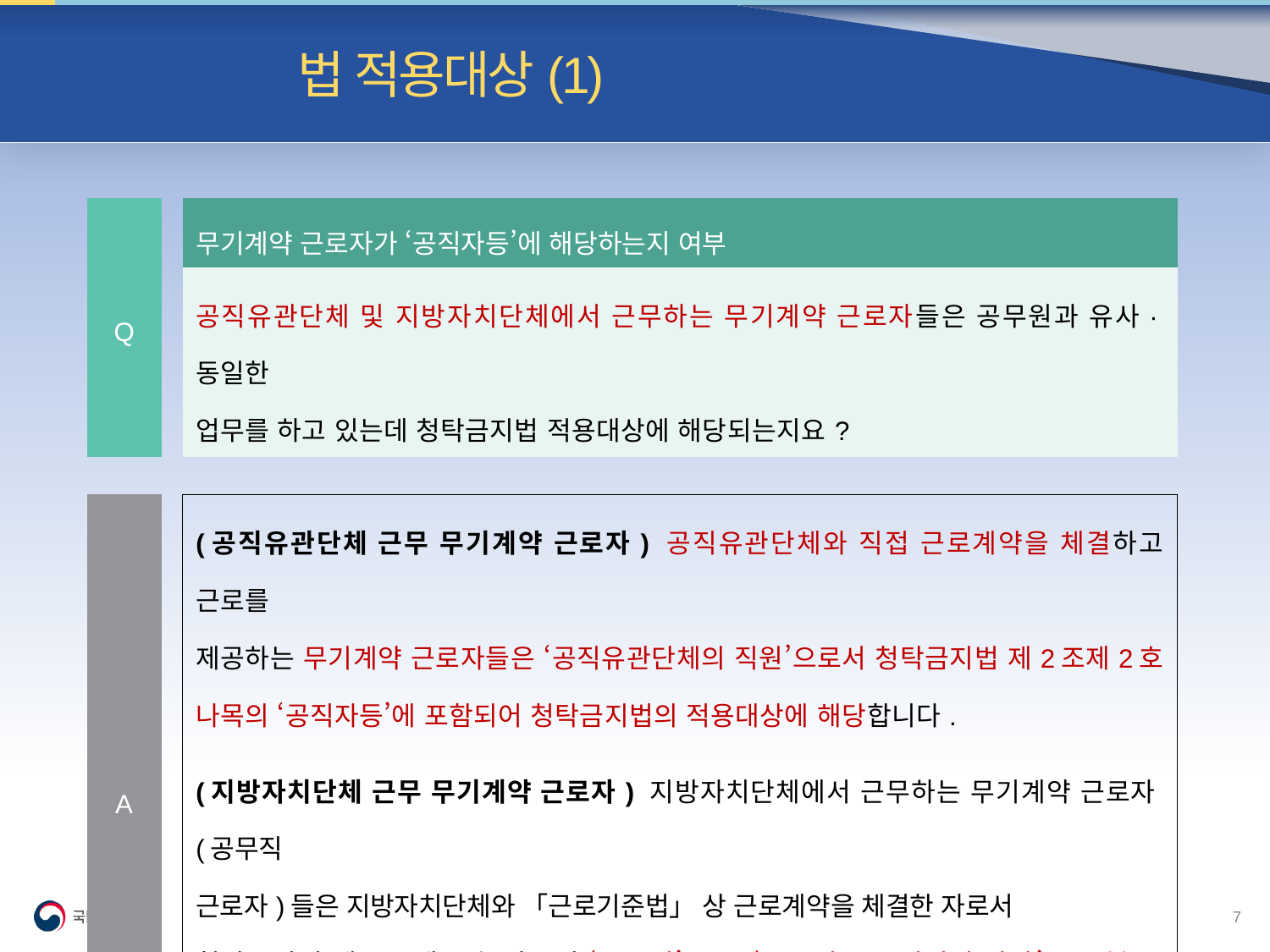

빈발 질의| 법 적용대상(1)

| Q |  | 무기계약 근로자가 ‘공직자등’에 해당하는지 여부 |
| --- | --- | --- |
|  |  | 공직유관단체 및 지방자치단체에서 근무하는 무기계약 근로자들은 공무원과 유사·동일한 업무를 하고 있는데 청탁금지법 적용대상에 해당되는지요? |
|  |  |  |
| A |  | (공직유관단체 근무 무기계약 근로자) 공직유관단체와 직접 근로계약을 체결하고 근로를 제공하는 무기계약 근로자들은 ‘공직유관단체의 직원’으로서 청탁금지법 제2조제2호 나목의 ‘공직자등’에 포함되어 청탁금지법의 적용대상에 해당합니다. (지방자치단체 근무 무기계약 근로자) 지방자치단체에서 근무하는 무기계약 근로자(공무직 근로자)들은 지방자치단체와 「근로기준법」 상 근로계약을 체결한 자로서 청탁금지법 제2조제2호 가목의 ‘공무원’ 또는 ‘공무원으로 인정된 사람’으로 볼 수 없어 청탁금지법 적용대상에 해당하지 않습니다. |
7